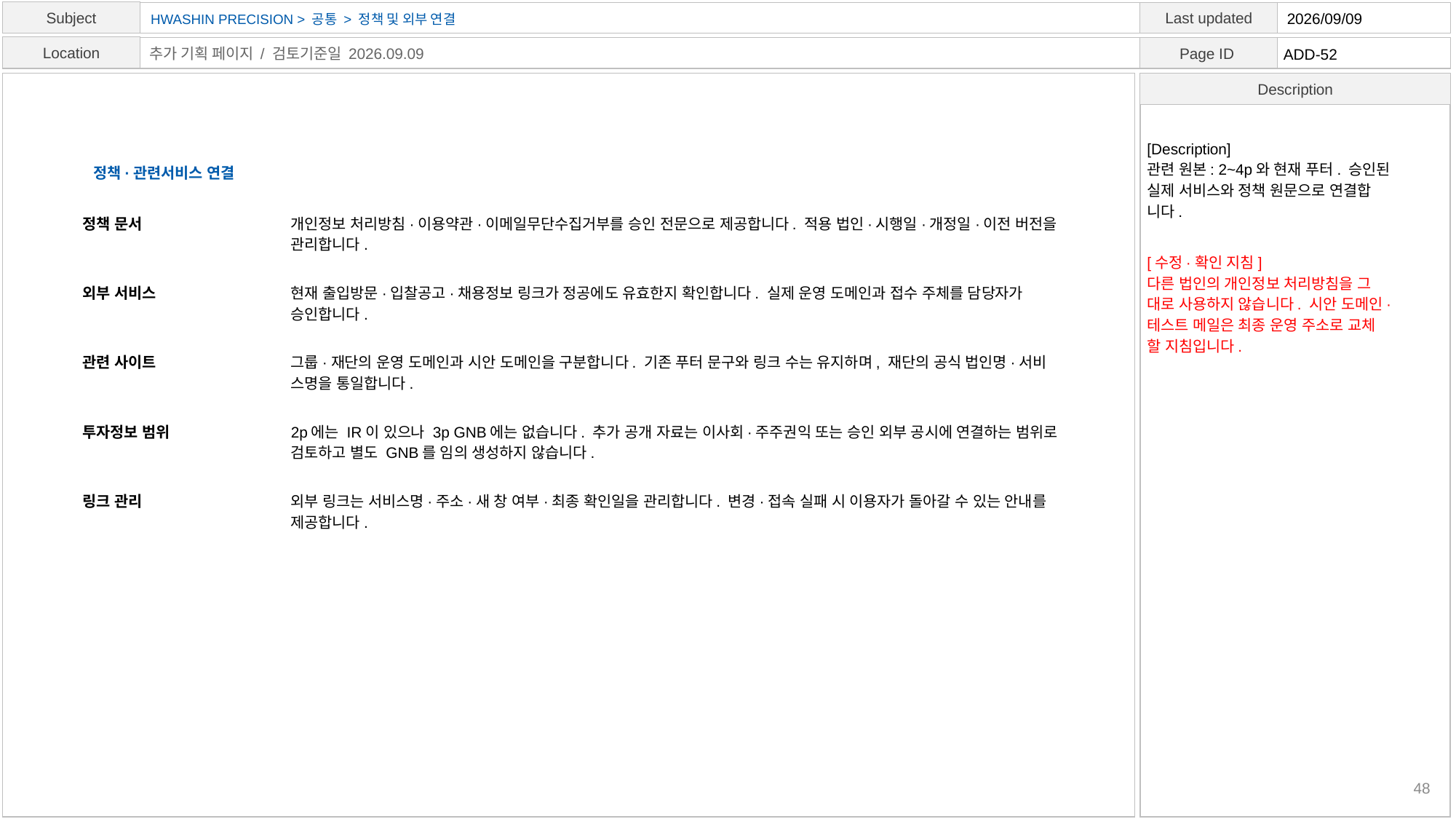

HWASHIN PRECISION > 공통 > 정책 및 외부 연결
2026/09/09
ADD-52
추가 기획 페이지 / 검토기준일 2026.09.09
[Description]
관련 원본: 2~4p와 현재 푸터. 승인된
실제 서비스와 정책 원문으로 연결합
니다.
정책·관련서비스 연결
정책 문서
개인정보 처리방침·이용약관·이메일무단수집거부를 승인 전문으로 제공합니다. 적용 법인·시행일·개정일·이전 버전을
관리합니다.
[수정·확인 지침]
다른 법인의 개인정보 처리방침을 그
대로 사용하지 않습니다. 시안 도메인·
테스트 메일은 최종 운영 주소로 교체
할 지침입니다.
외부 서비스
현재 출입방문·입찰공고·채용정보 링크가 정공에도 유효한지 확인합니다. 실제 운영 도메인과 접수 주체를 담당자가
승인합니다.
관련 사이트
그룹·재단의 운영 도메인과 시안 도메인을 구분합니다. 기존 푸터 문구와 링크 수는 유지하며, 재단의 공식 법인명·서비
스명을 통일합니다.
투자정보 범위
2p에는 IR이 있으나 3p GNB에는 없습니다. 추가 공개 자료는 이사회·주주권익 또는 승인 외부 공시에 연결하는 범위로
검토하고 별도 GNB를 임의 생성하지 않습니다.
링크 관리
외부 링크는 서비스명·주소·새 창 여부·최종 확인일을 관리합니다. 변경·접속 실패 시 이용자가 돌아갈 수 있는 안내를
제공합니다.
48